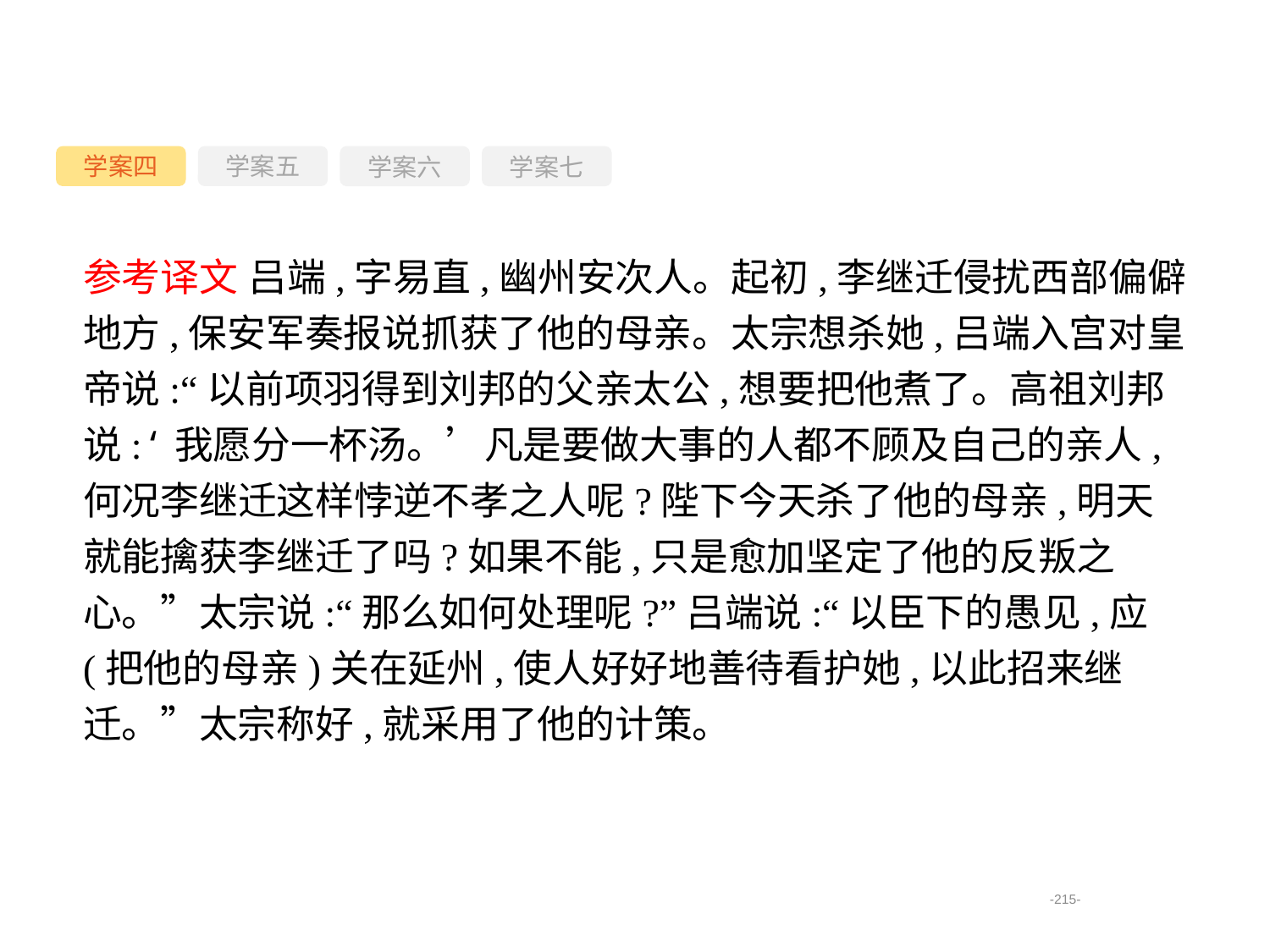

学案四
学案六
学案七
学案五
参考译文 吕端,字易直,幽州安次人。起初,李继迁侵扰西部偏僻地方,保安军奏报说抓获了他的母亲。太宗想杀她,吕端入宫对皇帝说:“以前项羽得到刘邦的父亲太公,想要把他煮了。高祖刘邦说:‘我愿分一杯汤。’凡是要做大事的人都不顾及自己的亲人,何况李继迁这样悖逆不孝之人呢?陛下今天杀了他的母亲,明天就能擒获李继迁了吗?如果不能,只是愈加坚定了他的反叛之心。”太宗说:“那么如何处理呢?”吕端说:“以臣下的愚见,应(把他的母亲)关在延州,使人好好地善待看护她,以此招来继迁。”太宗称好,就采用了他的计策。
-215-